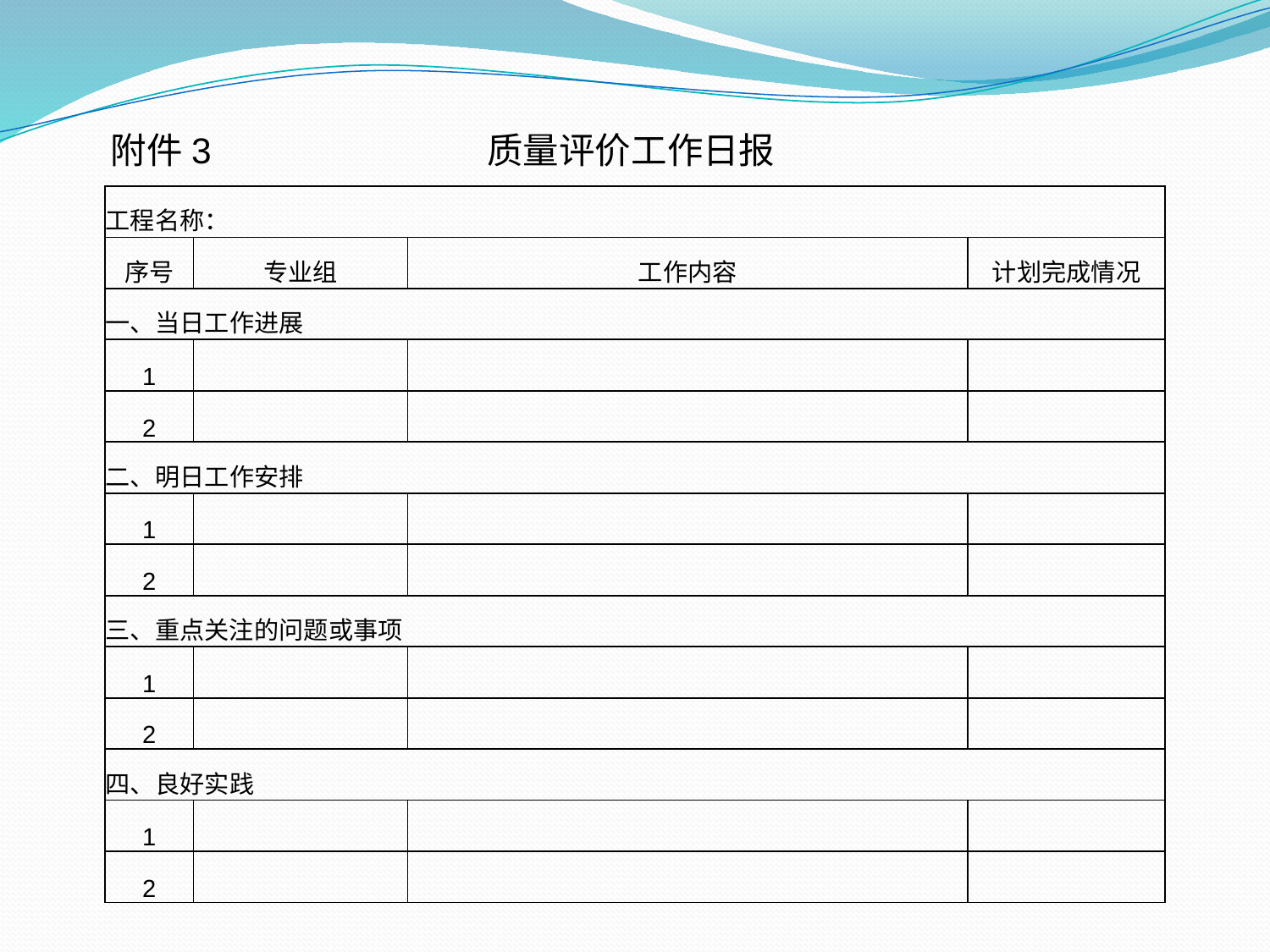

附件3                           质量评价工作日报
| 工程名称： |  |  |  |
| --- | --- | --- | --- |
| 序号 | 专业组 | 工作内容 | 计划完成情况 |
| 一、当日工作进展 |  |  |  |
| 1 |  |  |  |
| 2 |  |  |  |
| 二、明日工作安排 |  |  |  |
| 1 |  |  |  |
| 2 |  |  |  |
| 三、重点关注的问题或事项 |  |  |  |
| 1 |  |  |  |
| 2 |  |  |  |
| 四、良好实践 |  |  |  |
| 1 |  |  |  |
| 2 |  |  |  |